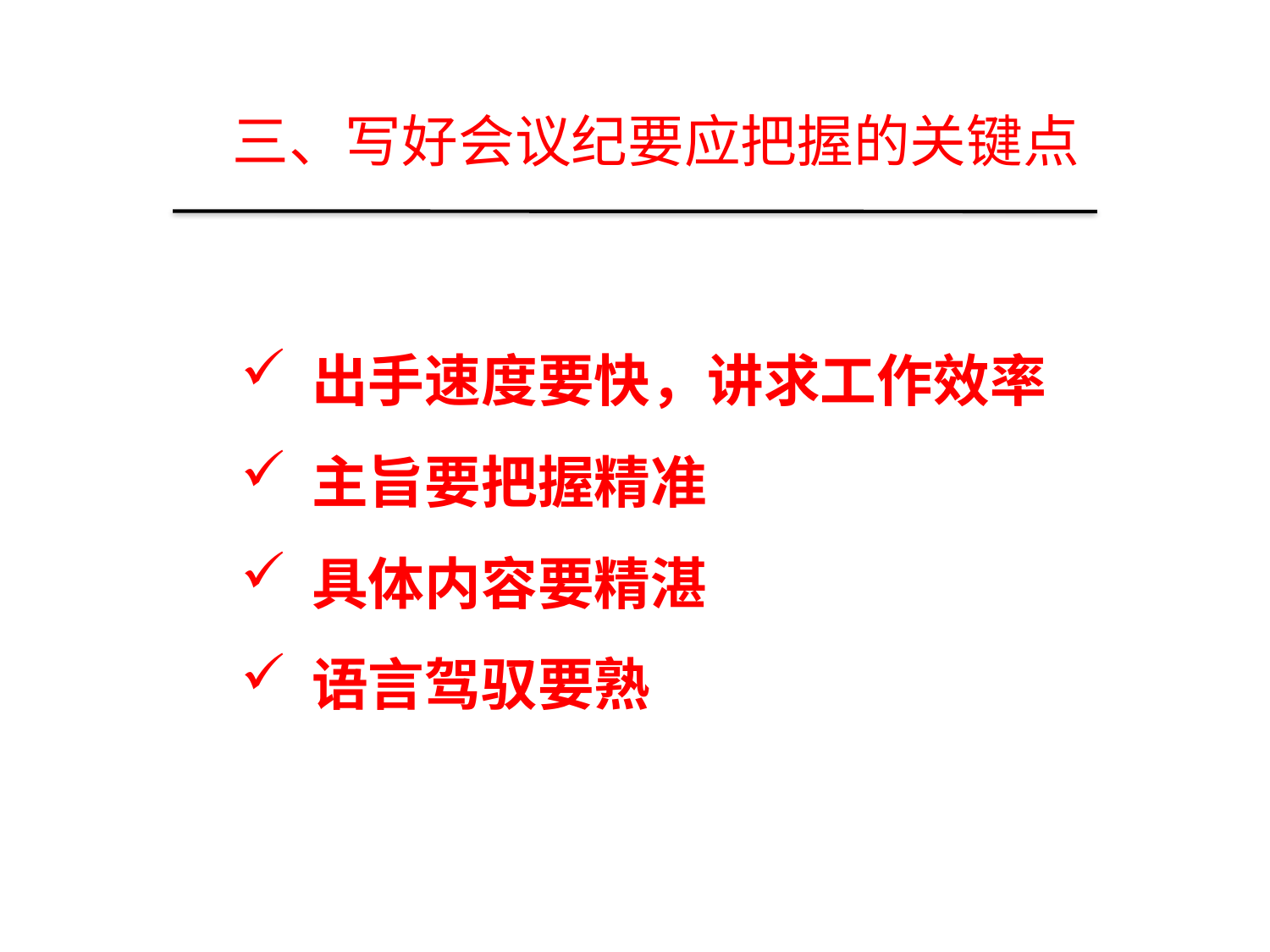

三、写好会议纪要应把握的关键点
出手速度要快，讲求工作效率
主旨要把握精准
具体内容要精湛
语言驾驭要熟